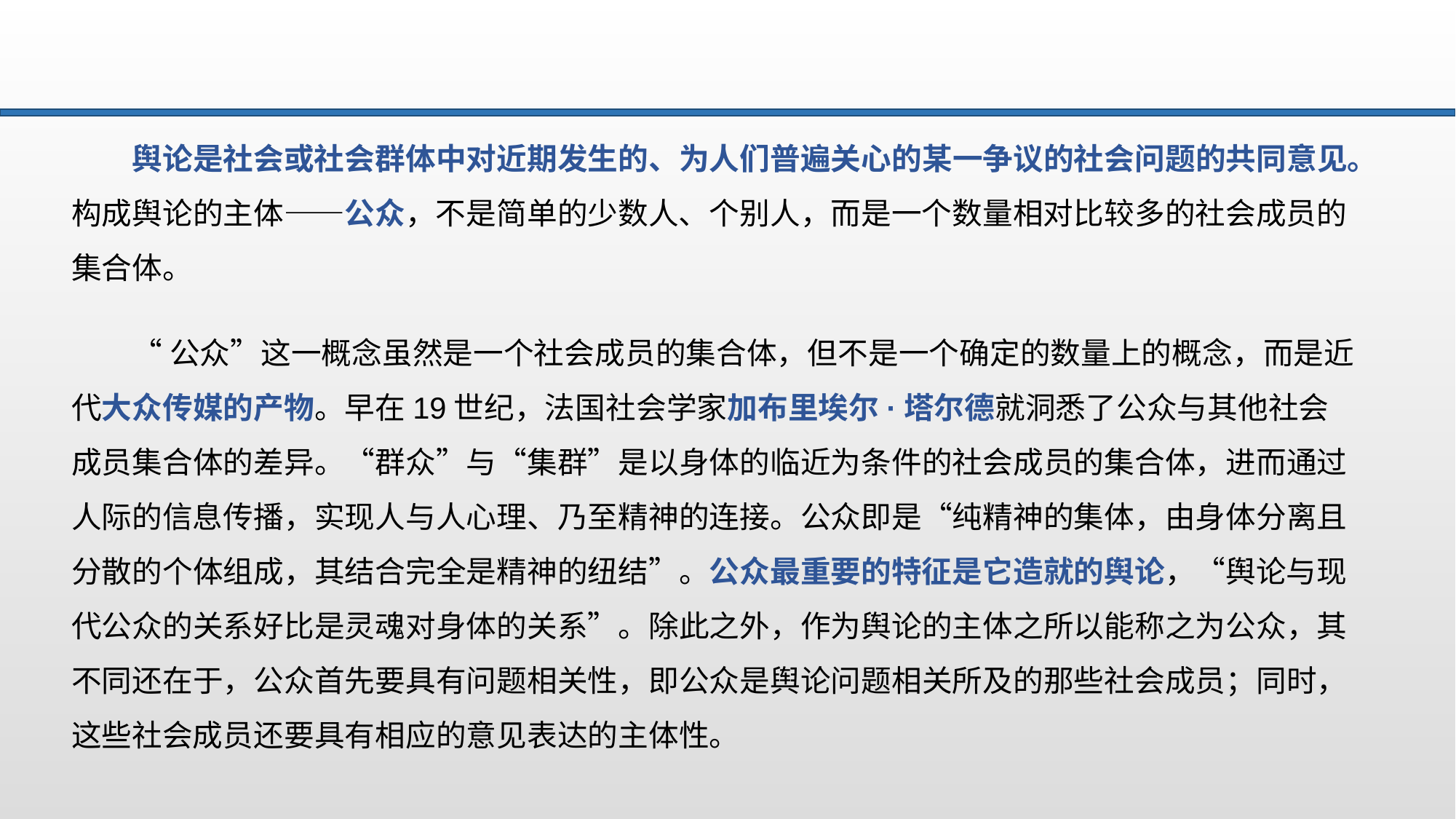

舆论是社会或社会群体中对近期发生的、为人们普遍关心的某一争议的社会问题的共同意见。构成舆论的主体——公众，不是简单的少数人、个别人，而是一个数量相对比较多的社会成员的集合体。
“公众”这一概念虽然是一个社会成员的集合体，但不是一个确定的数量上的概念，而是近代大众传媒的产物。早在19世纪，法国社会学家加布里埃尔·塔尔德就洞悉了公众与其他社会成员集合体的差异。“群众”与“集群”是以身体的临近为条件的社会成员的集合体，进而通过人际的信息传播，实现人与人心理、乃至精神的连接。公众即是“纯精神的集体，由身体分离且分散的个体组成，其结合完全是精神的纽结”。公众最重要的特征是它造就的舆论，“舆论与现代公众的关系好比是灵魂对身体的关系”。除此之外，作为舆论的主体之所以能称之为公众，其不同还在于，公众首先要具有问题相关性，即公众是舆论问题相关所及的那些社会成员；同时，这些社会成员还要具有相应的意见表达的主体性。